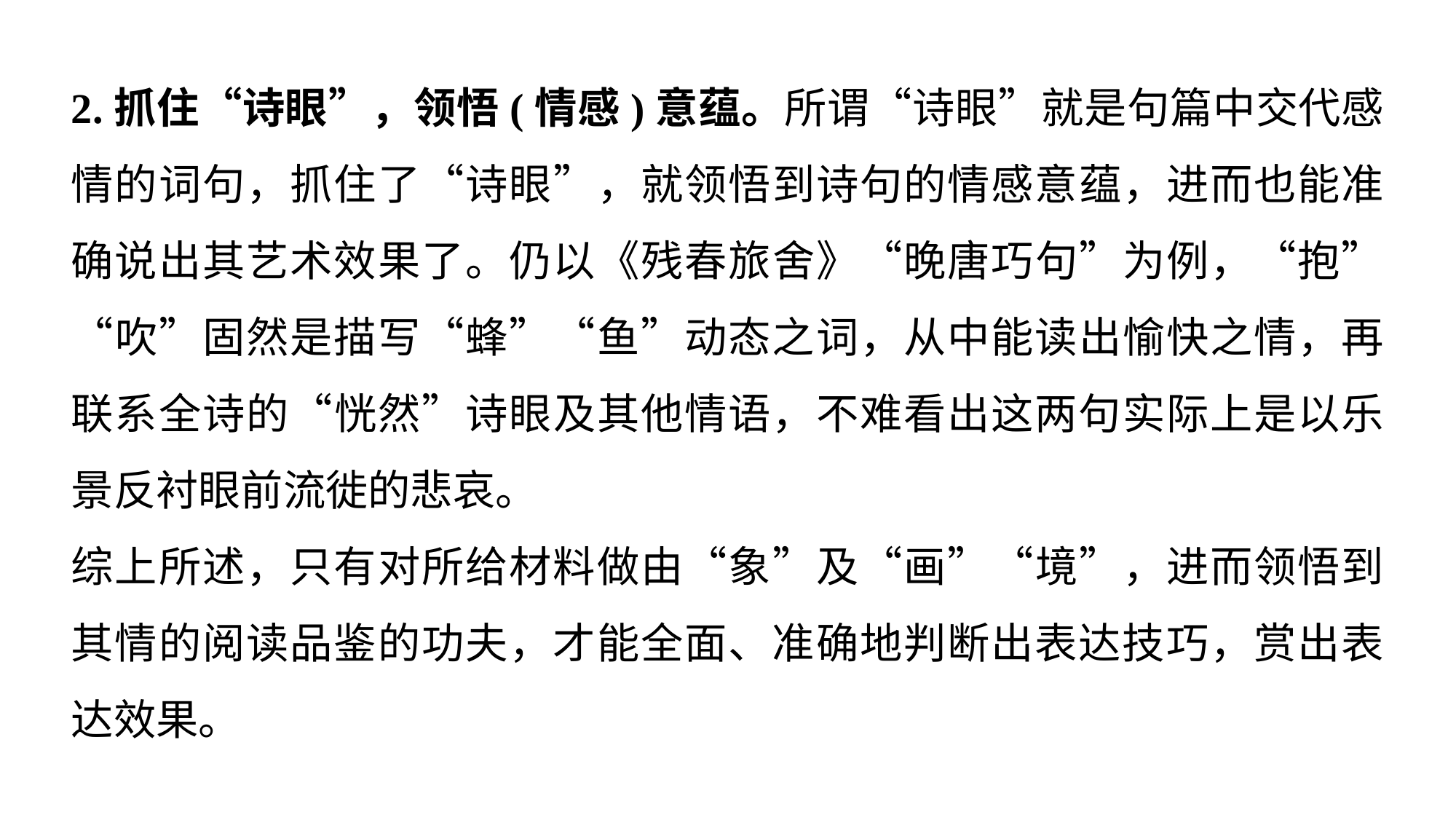

2.抓住“诗眼”，领悟(情感)意蕴。所谓“诗眼”就是句篇中交代感情的词句，抓住了“诗眼”，就领悟到诗句的情感意蕴，进而也能准确说出其艺术效果了。仍以《残春旅舍》“晚唐巧句”为例，“抱”“吹”固然是描写“蜂”“鱼”动态之词，从中能读出愉快之情，再联系全诗的“恍然”诗眼及其他情语，不难看出这两句实际上是以乐景反衬眼前流徙的悲哀。
综上所述，只有对所给材料做由“象”及“画”“境”，进而领悟到其情的阅读品鉴的功夫，才能全面、准确地判断出表达技巧，赏出表达效果。